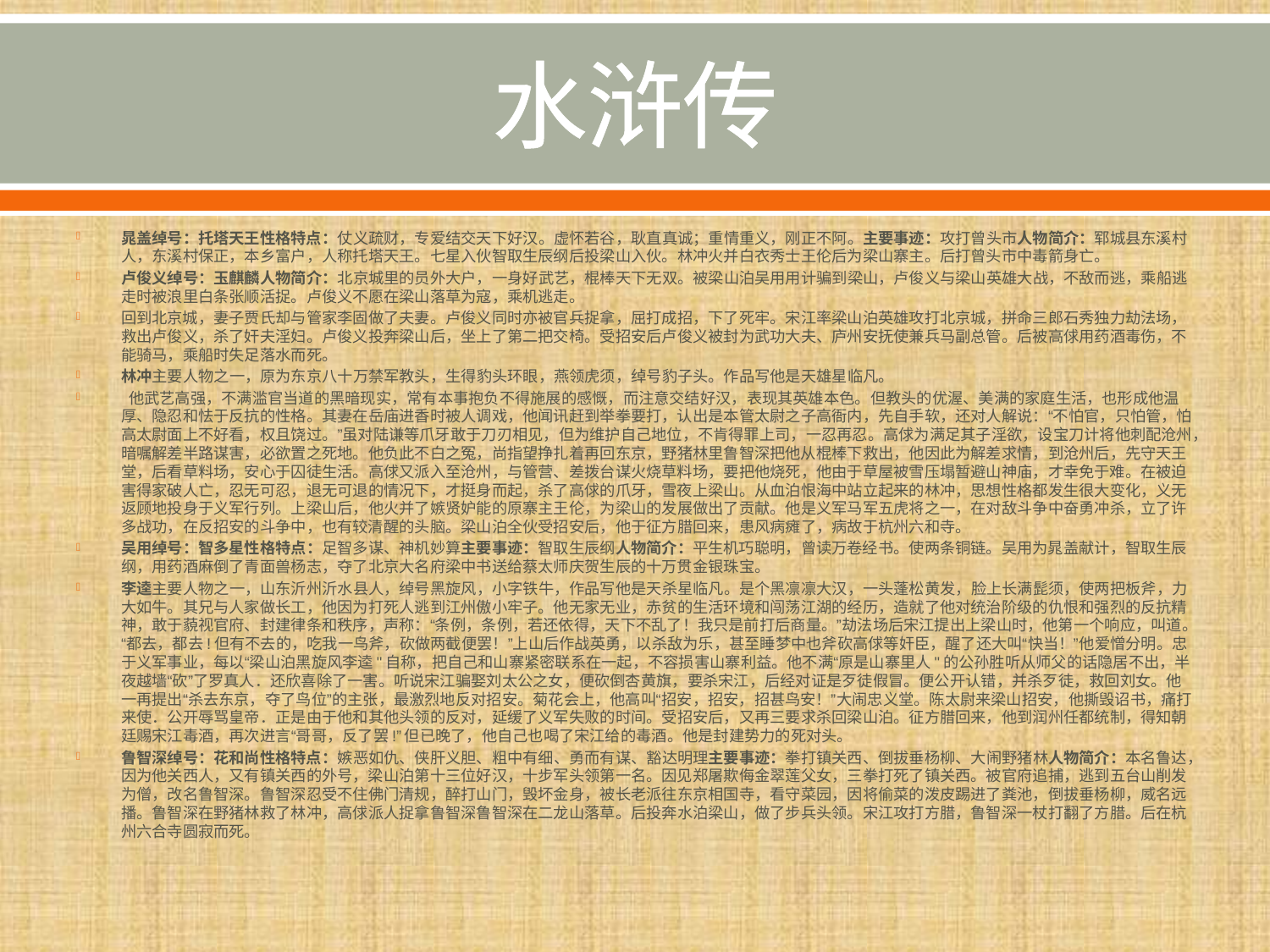

# 水浒传
晁盖绰号：托塔天王性格特点：仗义疏财，专爱结交天下好汉。虚怀若谷，耿直真诚；重情重义，刚正不阿。主要事迹：攻打曾头市人物简介：郓城县东溪村人，东溪村保正，本乡富户，人称托塔天王。七星入伙智取生辰纲后投梁山入伙。林冲火并白衣秀士王伦后为梁山寨主。后打曾头市中毒箭身亡。
卢俊义绰号：玉麒麟人物简介：北京城里的员外大户，一身好武艺，棍棒天下无双。被梁山泊吴用用计骗到梁山，卢俊义与梁山英雄大战，不敌而逃，乘船逃走时被浪里白条张顺活捉。卢俊义不愿在梁山落草为寇，乘机逃走。
回到北京城，妻子贾氏却与管家李固做了夫妻。卢俊义同时亦被官兵捉拿，屈打成招，下了死牢。宋江率梁山泊英雄攻打北京城，拼命三郎石秀独力劫法场，救出卢俊义，杀了奸夫淫妇。卢俊义投奔梁山后，坐上了第二把交椅。受招安后卢俊义被封为武功大夫、庐州安抚使兼兵马副总管。后被高俅用药酒毒伤，不能骑马，乘船时失足落水而死。
林冲主要人物之一，原为东京八十万禁军教头，生得豹头环眼，燕领虎须，绰号豹子头。作品写他是天雄星临凡。
 他武艺高强，不满滥官当道的黑暗现实，常有本事抱负不得施展的感慨，而注意交结好汉，表现其英雄本色。但教头的优渥、美满的家庭生活，也形成他温厚、隐忍和怯于反抗的性格。其妻在岳庙进香时被人调戏，他闻讯赶到举拳要打，认出是本管太尉之子高衙内，先自手软，还对人解说：“不怕官，只怕管，怕高太尉面上不好看，权且饶过。”虽对陆谦等爪牙敢于刀刃相见，但为维护自己地位，不肯得罪上司，一忍再忍。高俅为满足其子淫欲，设宝刀计将他刺配沧州，暗嘱解差半路谋害，必欲置之死地。他负此不白之冤，尚指望挣扎着再回东京，野猪林里鲁智深把他从棍棒下救出，他因此为解差求情，到沧州后，先守天王堂，后看草料场，安心于囚徒生活。高俅又派入至沧州，与管营、差拨台谋火烧草料场，要把他烧死，他由于草屋被雪压塌暂避山神庙，才幸免于难。在被迫害得家破人亡，忍无可忍，退无可退的情况下，才挺身而起，杀了高俅的爪牙，雪夜上梁山。从血泊恨海中站立起来的林冲，思想性格都发生很大变化，义无返顾地投身于义军行列。上梁山后，他火并了嫉贤妒能的原寨主王伦，为梁山的发展做出了贡献。他是义军马军五虎将之一，在对敌斗争中奋勇冲杀，立了许多战功，在反招安的斗争中，也有较清醒的头脑。梁山泊全伙受招安后，他于征方腊回来，患风病瘫了，病故于杭州六和寺。
吴用绰号：智多星性格特点：足智多谋、神机妙算主要事迹：智取生辰纲人物简介：平生机巧聪明，曾读万卷经书。使两条铜链。吴用为晁盖献计，智取生辰纲，用药酒麻倒了青面兽杨志，夺了北京大名府梁中书送给蔡太师庆贺生辰的十万贯金银珠宝。
李逵主要人物之一，山东沂州沂水县人，绰号黑旋风，小字铁牛，作品写他是天杀星临凡。是个黑凛凛大汉，一头蓬松黄发，脸上长满髭须，使两把板斧，力大如牛。其兄与人家做长工，他因为打死人逃到江州傲小牢子。他无家无业，赤贫的生活环境和闯荡江湖的经历，造就了他对统治阶级的仇恨和强烈的反抗精神，敢于藐视官府、封建律条和秩序，声称：“条例，条例，若还依得，天下不乱了！我只是前打后商量。”劫法场后宋江提出上梁山时，他第一个响应，叫道。“都去，都去!但有不去的，吃我一鸟斧，砍做两截便罢！”上山后作战英勇，以杀敌为乐，甚至睡梦中也斧砍高俅等奸臣，醒了还大叫“快当！”他爱憎分明。忠于义军事业，每以“梁山泊黑旋风李逵"自称，把自己和山寨紧密联系在一起，不容损害山寨利益。他不满“原是山寨里人"的公孙胜听从师父的话隐居不出，半夜越墙“砍”了罗真人．还欣喜除了一害。听说宋江骗娶刘太公之女，便砍倒杏黄旗，要杀宋江，后经对证是歹徒假冒。便公开认错，并杀歹徒，救回刘女。他一再提出“杀去东京，夺了鸟位”的主张，最激烈地反对招安。菊花会上，他高叫“招安，招安，招甚鸟安！”大闹忠义堂。陈太尉来梁山招安，他撕毁诏书，痛打来使．公开辱骂皇帝．正是由于他和其他头领的反对，延缓了义军失败的时间。受招安后，又再三要求杀回梁山泊。征方腊回来，他到润州任都统制，得知朝廷赐宋江毒酒，再次进言“哥哥，反了罢!”但已晚了，他自己也喝了宋江给的毒酒。他是封建势力的死对头。
鲁智深绰号：花和尚性格特点：嫉恶如仇、侠肝义胆、粗中有细、勇而有谋、豁达明理主要事迹：拳打镇关西、倒拔垂杨柳、大闹野猪林人物简介：本名鲁达，因为他关西人，又有镇关西的外号，梁山泊第十三位好汉，十步军头领第一名。因见郑屠欺侮金翠莲父女，三拳打死了镇关西。被官府追捕，逃到五台山削发为僧，改名鲁智深。鲁智深忍受不住佛门清规，醉打山门，毁坏金身，被长老派往东京相国寺，看守菜园，因将偷菜的泼皮踢进了粪池，倒拔垂杨柳，威名远播。鲁智深在野猪林救了林冲，高俅派人捉拿鲁智深鲁智深在二龙山落草。后投奔水泊梁山，做了步兵头领。宋江攻打方腊，鲁智深一杖打翻了方腊。后在杭州六合寺圆寂而死。